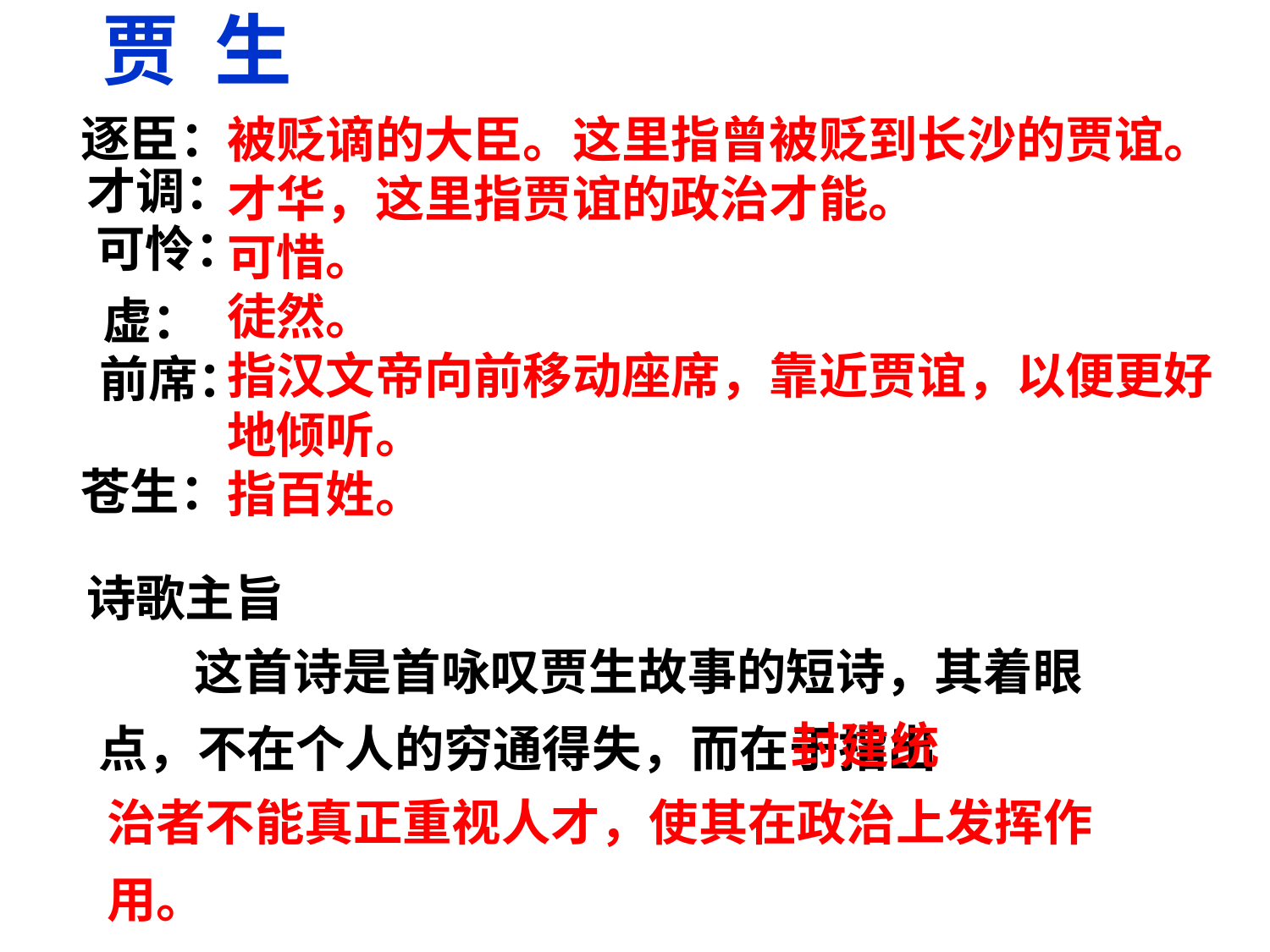

贾  生
逐臣：
被贬谪的大臣。这里指曾被贬到长沙的贾谊。
才华，这里指贾谊的政治才能。
可惜。
徒然。
指汉文帝向前移动座席，靠近贾谊，以便更好地倾听。
指百姓。

才调：
可怜：
虚：
前席：
苍生：
诗歌主旨
         这首诗是首咏叹贾生故事的短诗，其着眼点，不在个人的穷通得失，而在于指出
                                                                 封建统
    治者不能真正重视人才，使其在政治上发挥作
    用。